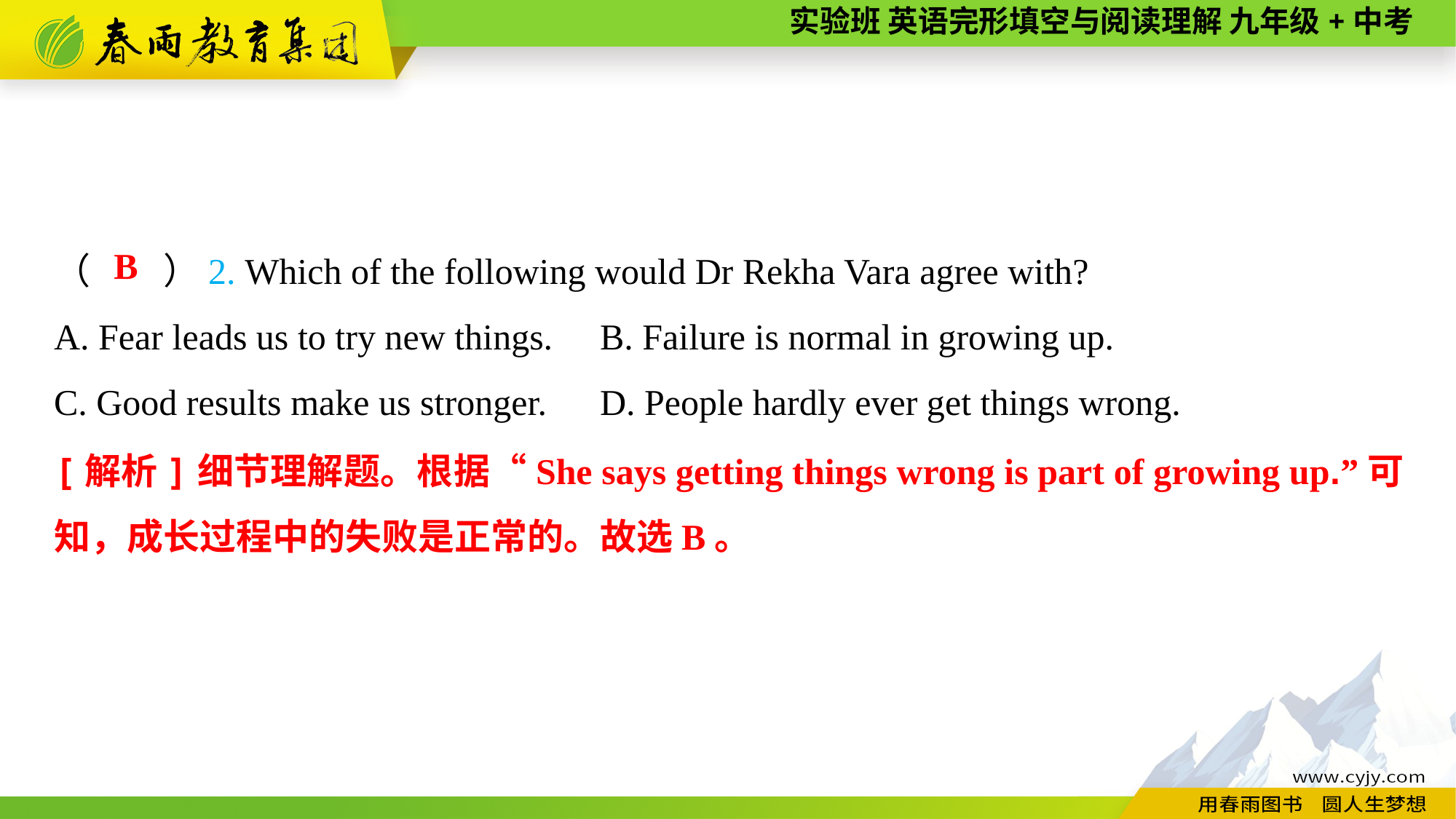

（　　）2. Which of the following would Dr Rekha Vara agree with?
A. Fear leads us to try new things.	B. Failure is normal in growing up.
C. Good results make us stronger.	D. People hardly ever get things wrong.
B
[解析]细节理解题。根据“She says getting things wrong is part of growing up.”可知，成长过程中的失败是正常的。故选B。